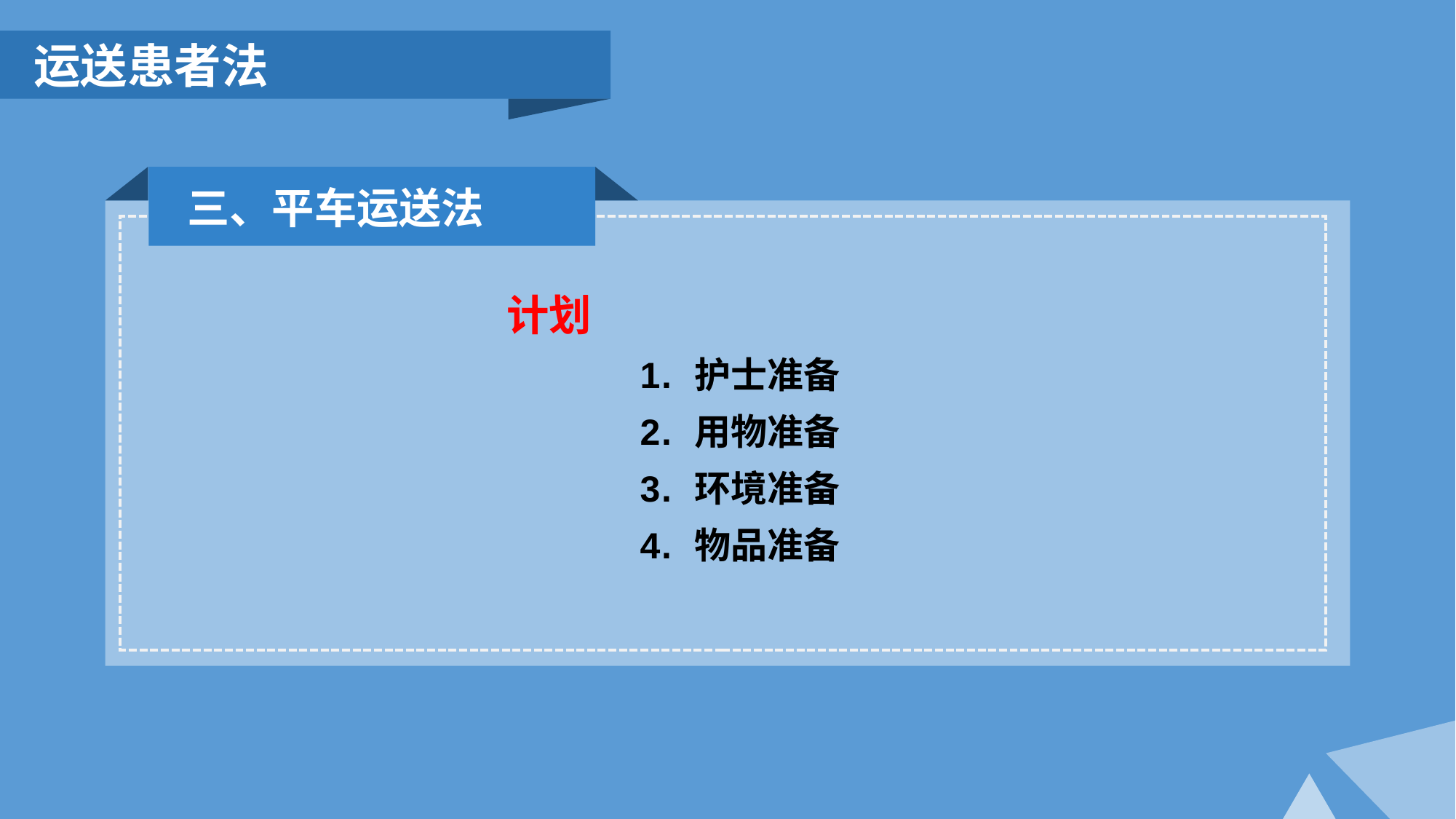

运送患者法

三、平车运送法

计划
护士准备
用物准备
环境准备
物品准备